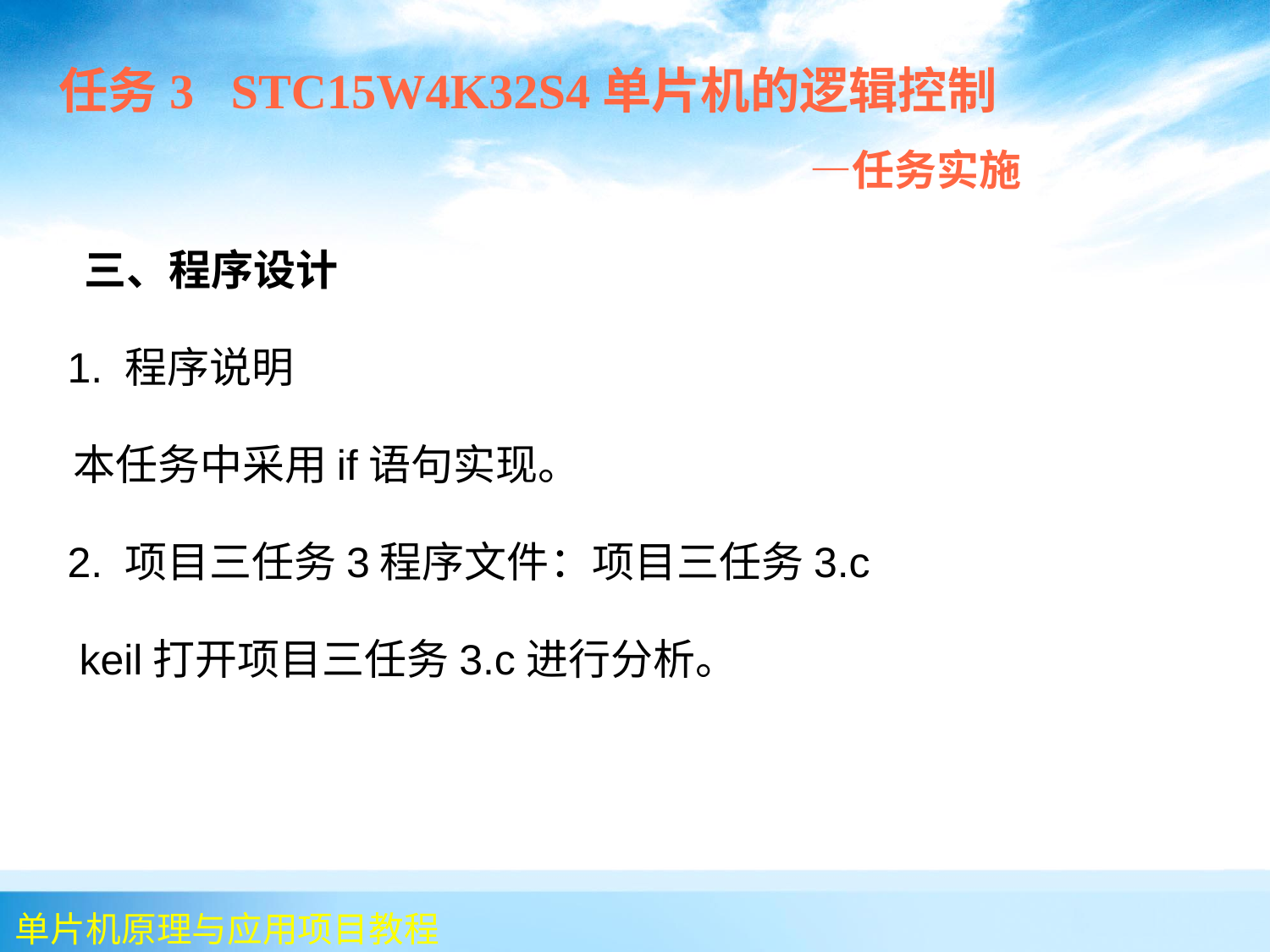

任务3   STC15W4K32S4单片机的逻辑控制
                                                                     —任务实施
  	三、程序设计
  1. 程序说明
  本任务中采用if语句实现。
  2. 项目三任务3程序文件：项目三任务3.c
   keil打开项目三任务3.c进行分析。